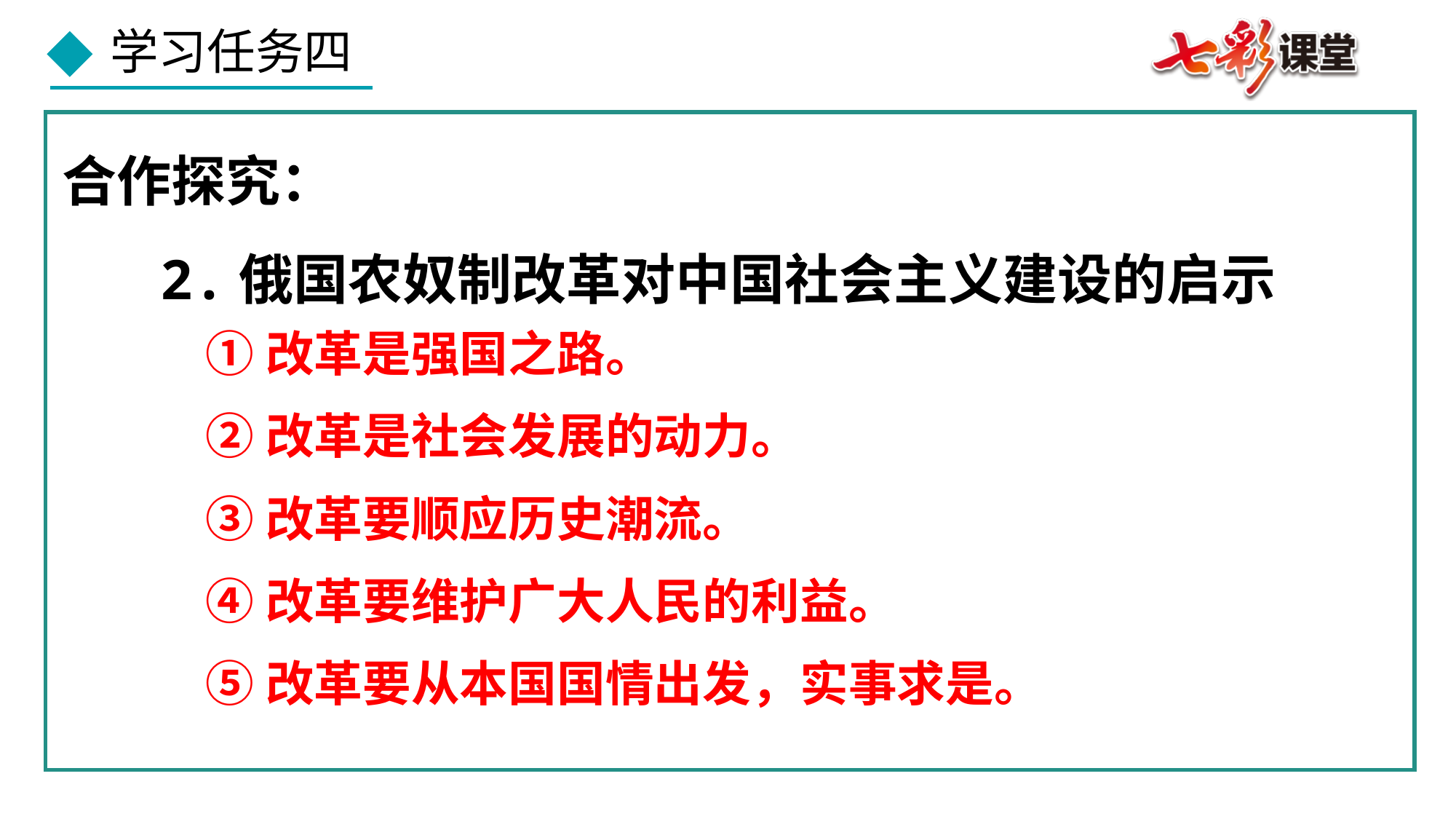

合作探究：
   2.俄国农奴制改革对中国社会主义建设的启示
①改革是强国之路。
②改革是社会发展的动力。
③改革要顺应历史潮流。
④改革要维护广大人民的利益。
⑤改革要从本国国情出发，实事求是。